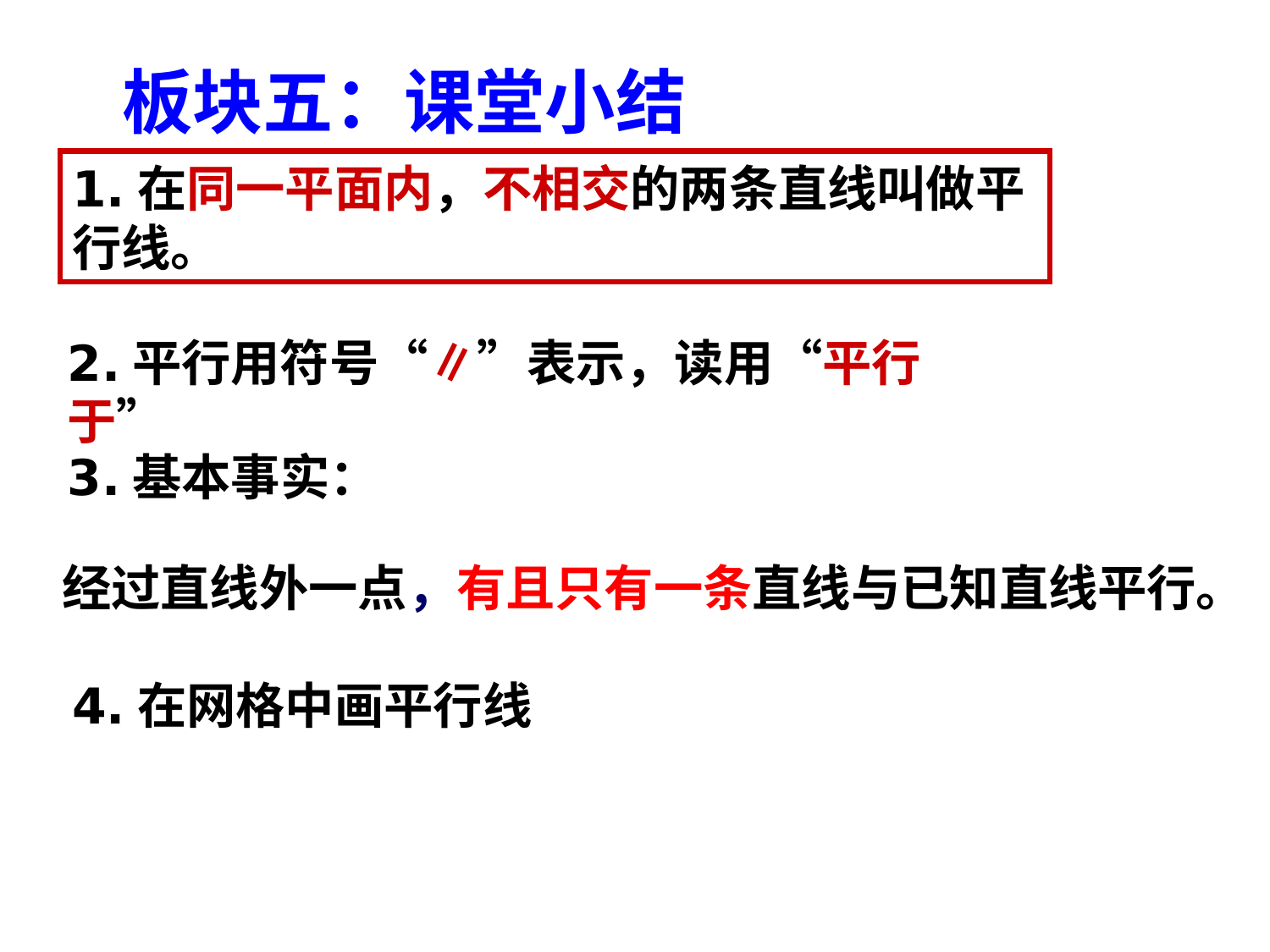

板块五：课堂小结
1.在同一平面内，不相交的两条直线叫做平行线。
2.平行用符号“∥”表示，读用“平行于”
3.基本事实：
   经过直线外一点，有且只有一条直线与已知直线平行。
4.在网格中画平行线